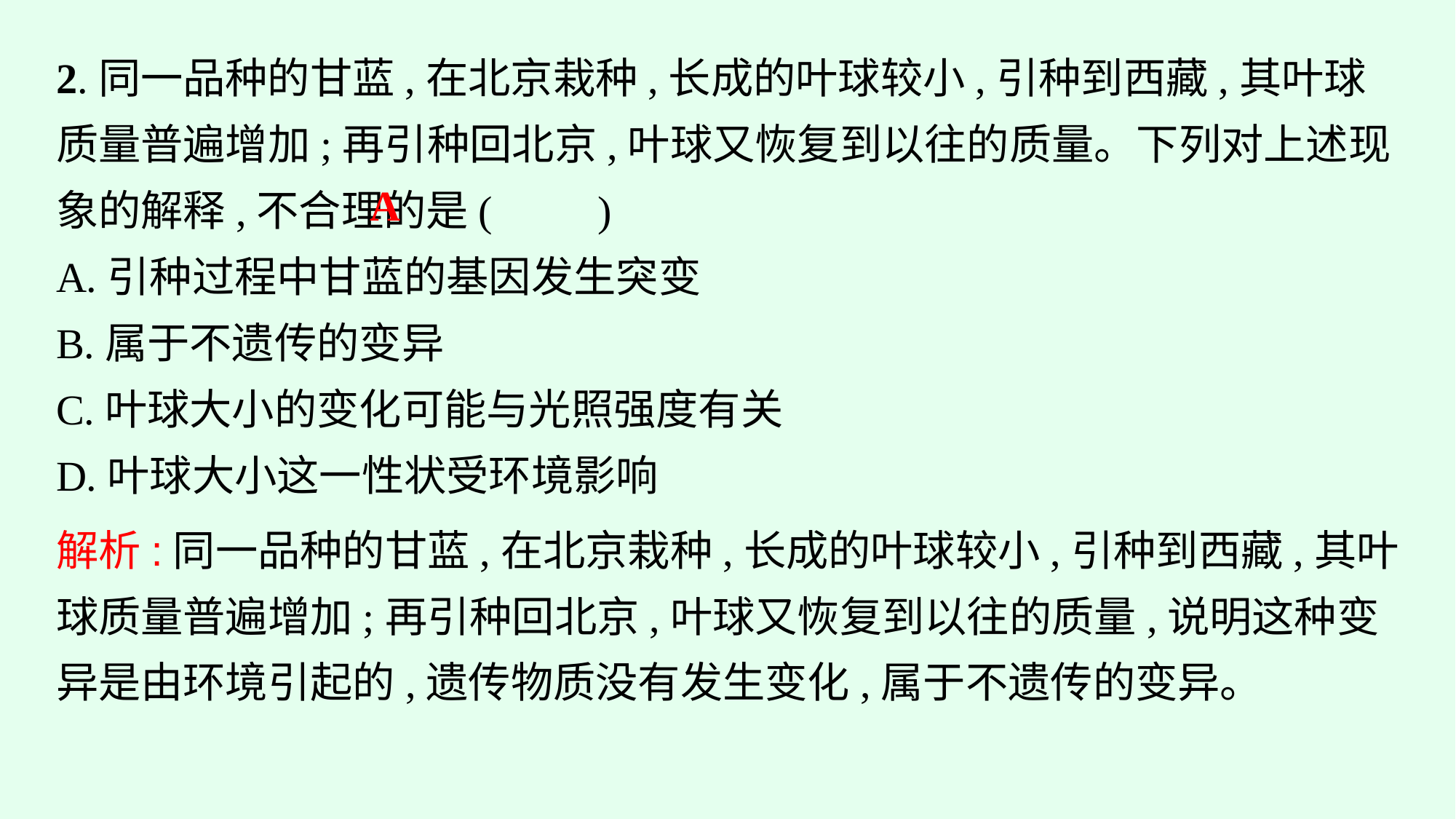

2.同一品种的甘蓝,在北京栽种,长成的叶球较小,引种到西藏,其叶球质量普遍增加;再引种回北京,叶球又恢复到以往的质量。下列对上述现象的解释,不合理的是(　　)
A.引种过程中甘蓝的基因发生突变
B.属于不遗传的变异
C.叶球大小的变化可能与光照强度有关
D.叶球大小这一性状受环境影响
A
解析:同一品种的甘蓝,在北京栽种,长成的叶球较小,引种到西藏,其叶球质量普遍增加;再引种回北京,叶球又恢复到以往的质量,说明这种变异是由环境引起的,遗传物质没有发生变化,属于不遗传的变异。